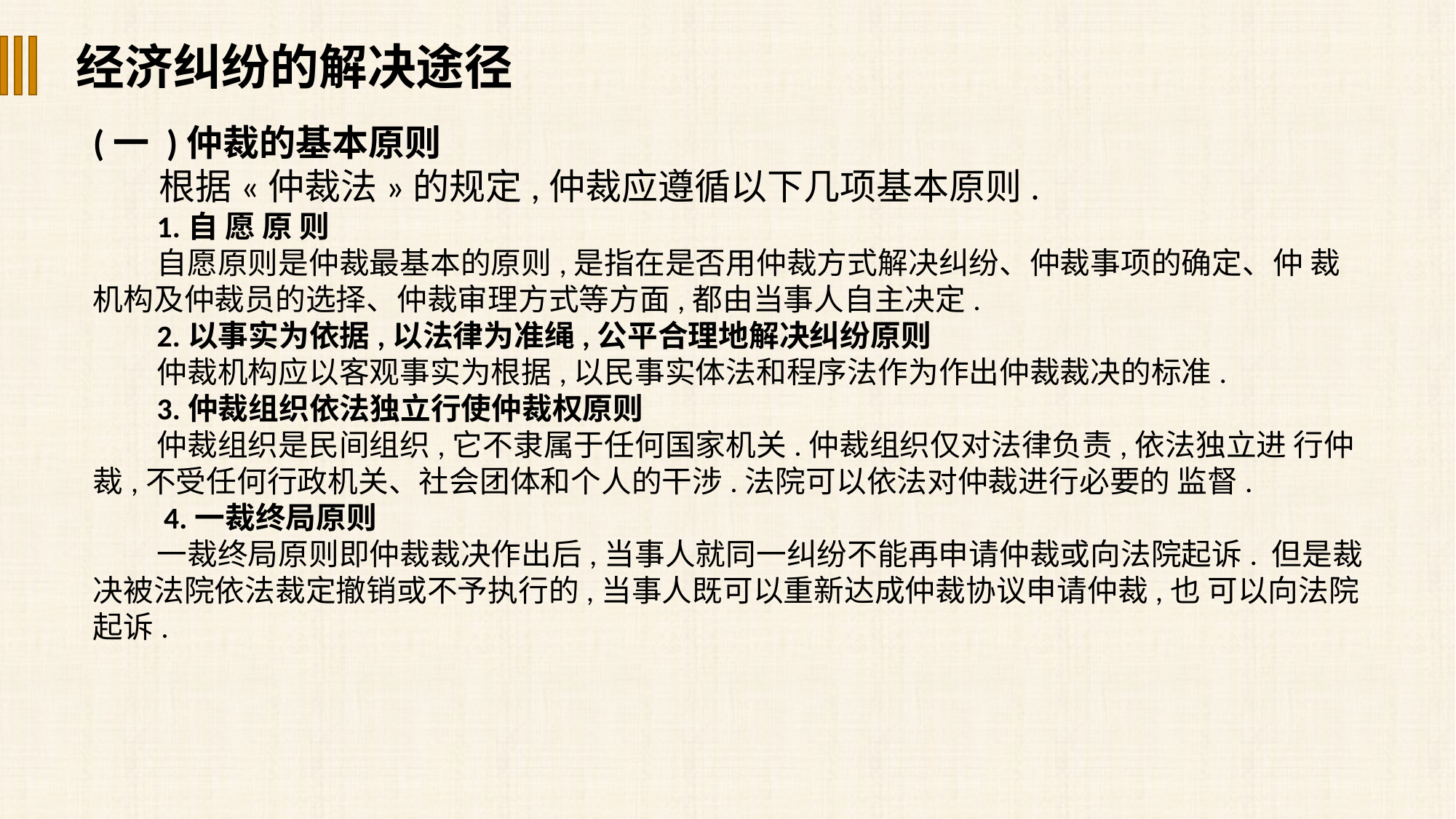

经济纠纷的解决途径

(一 )仲裁的基本原则
       根据«仲裁法»的规定,仲裁应遵循以下几项基本原则.
1.自 愿 原 则
自愿原则是仲裁最基本的原则,是指在是否用仲裁方式解决纠纷、仲裁事项的确定、仲 裁机构及仲裁员的选择、仲裁审理方式等方面,都由当事人自主决定.
2.以事实为依据,以法律为准绳,公平合理地解决纠纷原则
仲裁机构应以客观事实为根据,以民事实体法和程序法作为作出仲裁裁决的标准.
3.仲裁组织依法独立行使仲裁权原则
仲裁组织是民间组织,它不隶属于任何国家机关.仲裁组织仅对法律负责,依法独立进 行仲裁,不受任何行政机关、社会团体和个人的干涉.法院可以依法对仲裁进行必要的 监督.
 4.一裁终局原则
一裁终局原则即仲裁裁决作出后,当事人就同一纠纷不能再申请仲裁或向法院起诉. 但是裁决被法院依法裁定撤销或不予执行的,当事人既可以重新达成仲裁协议申请仲裁,也 可以向法院起诉.